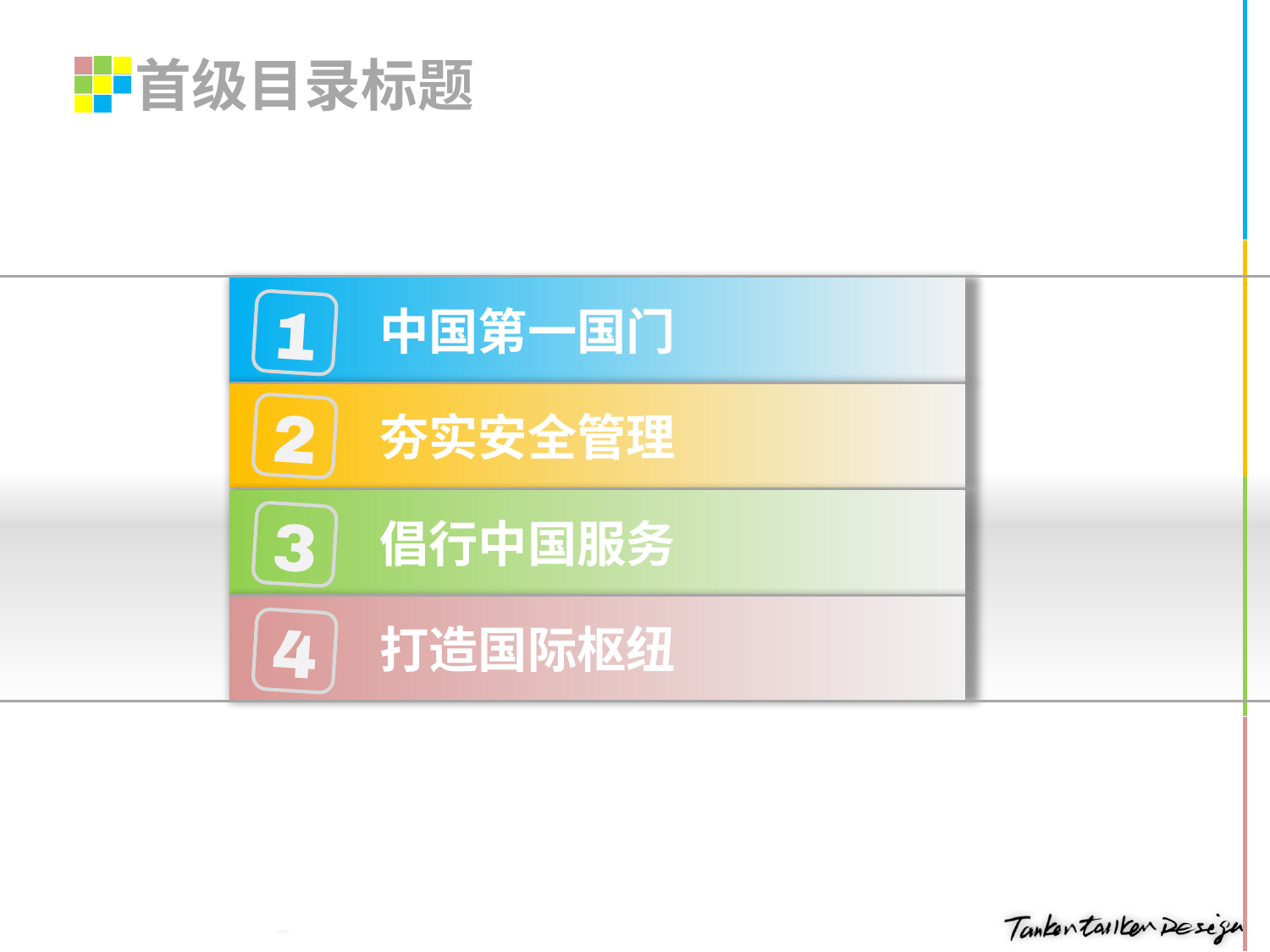

# 首级目录标题
  中国第一国门
1
  夯实安全管理
2

  倡行中国服务
3
  打造国际枢纽
4